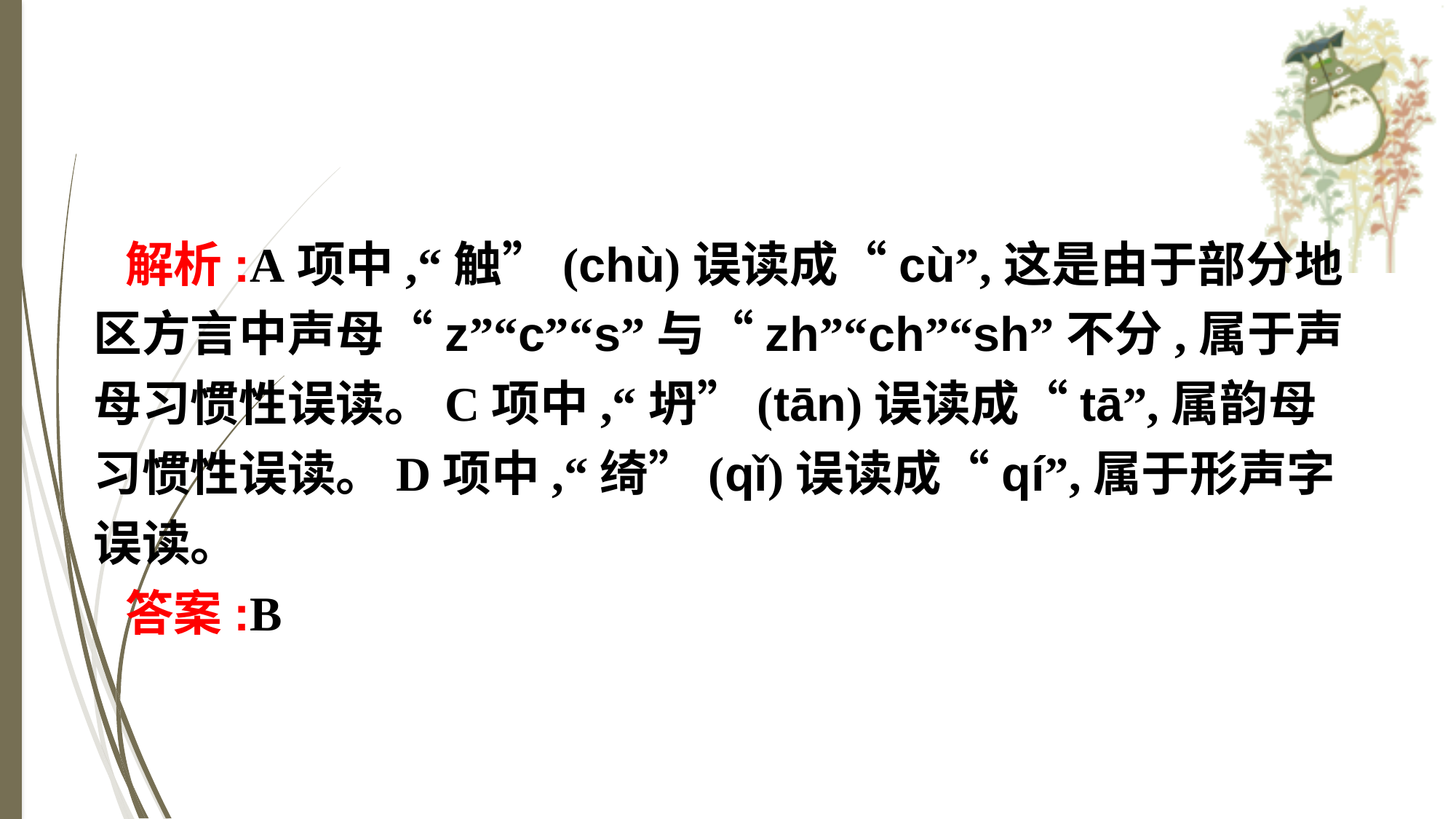

解析:A项中,“触”(chù)误读成“cù”,这是由于部分地区方言中声母“z”“c”“s”与“zh”“ch”“sh”不分,属于声母习惯性误读。C项中,“坍”(tān)误读成“tā”,属韵母习惯性误读。D项中,“绮”(qǐ)误读成“qí”,属于形声字误读。
答案:B